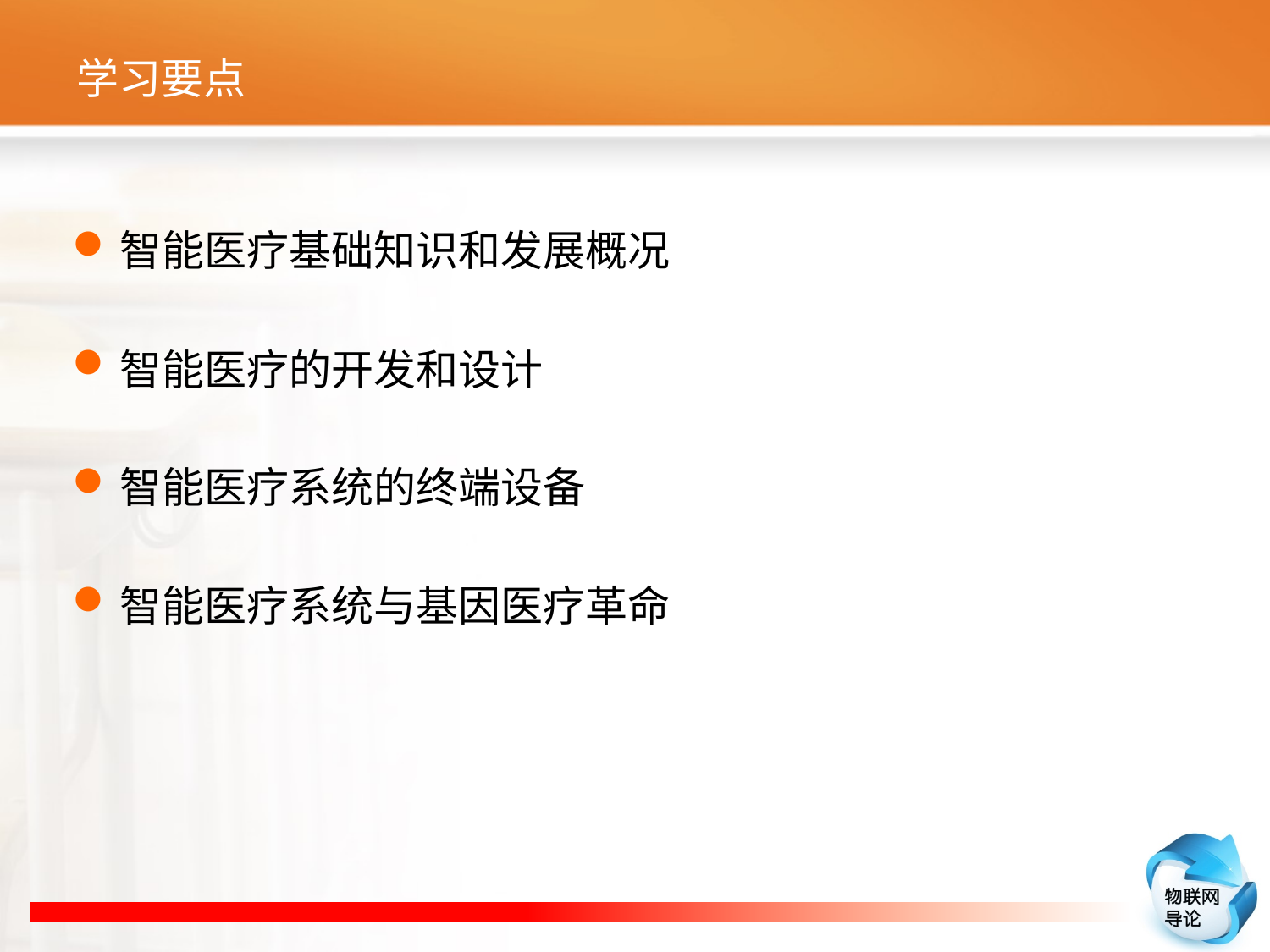

# 学习要点

智能医疗基础知识和发展概况

智能医疗的开发和设计

智能医疗系统的终端设备

智能医疗系统与基因医疗革命